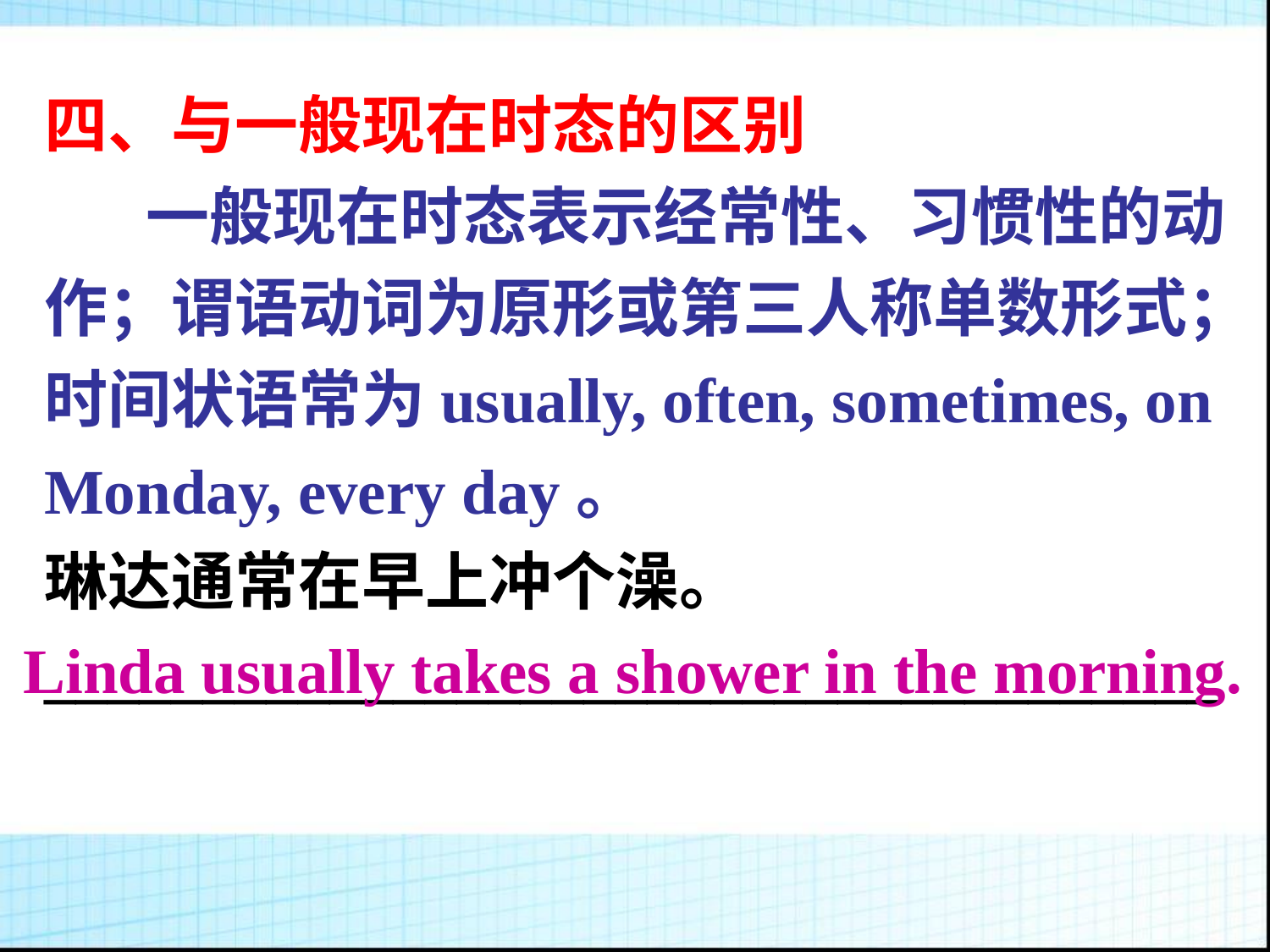

四、与一般现在时态的区别
      一般现在时态表示经常性、习惯性的动作；谓语动词为原形或第三人称单数形式；时间状语常为usually, often, sometimes, on Monday, every day。
琳达通常在早上冲个澡。          _____________________________________
Linda usually takes a shower in the morning.